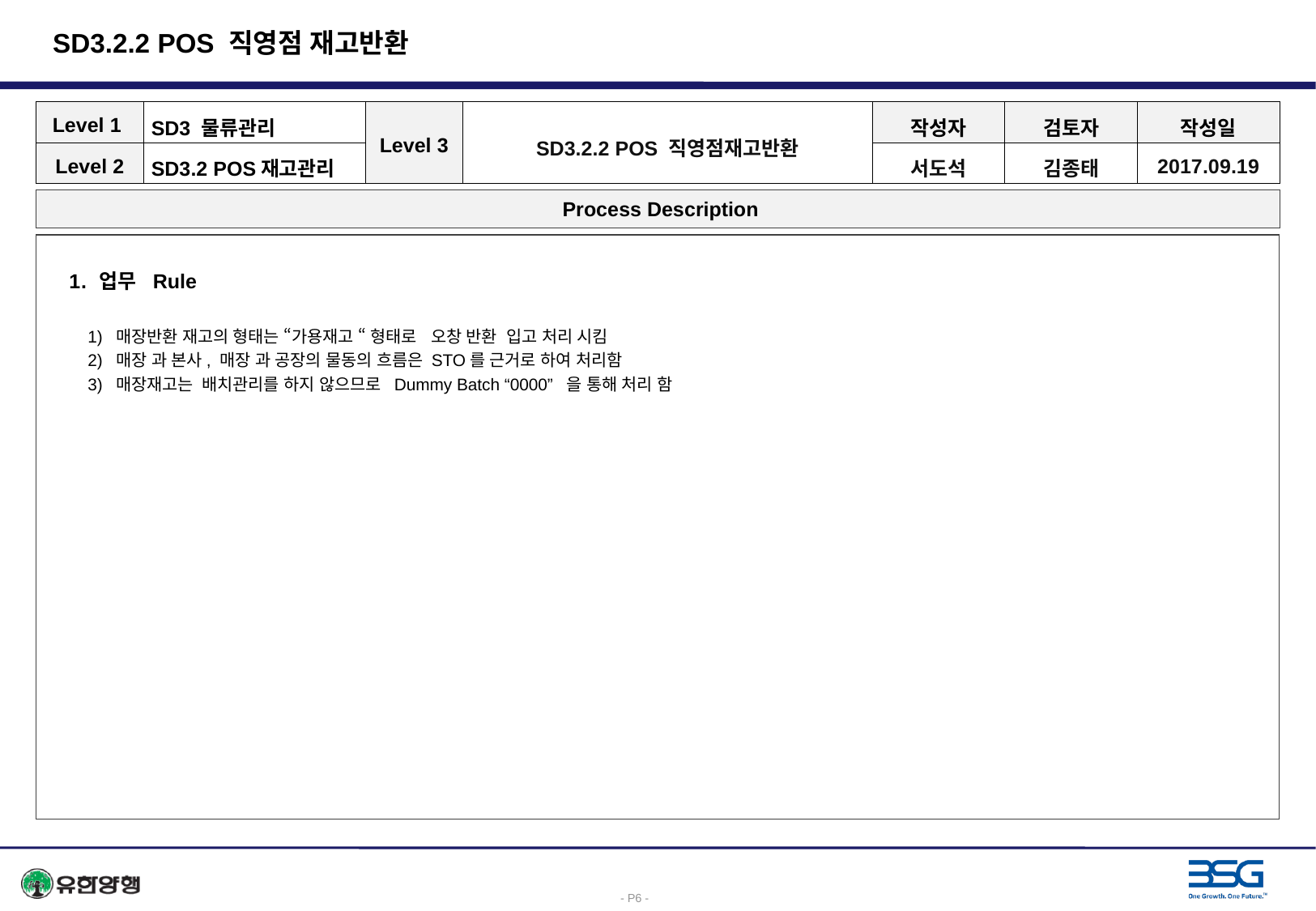

# SD3.2.2 POS 직영점 재고반환
| Level 1 | SD3 물류관리 | Level 3 | SD3.2.2 POS 직영점재고반환 | 작성자 | 검토자 | 작성일 |
| --- | --- | --- | --- | --- | --- | --- |
| Level 2 | SD3.2 POS재고관리 |  |  | 서도석 | 김종태 | 2017.09.19 |
 Process Description
업무  Rule

    1)  매장반환 재고의 형태는 “가용재고 “ 형태로   오창 반환  입고 처리 시킴
    2)  매장 과 본사, 매장 과 공장의 물동의 흐름은 STO를 근거로 하여 처리함
    3)  매장재고는  배치관리를 하지 않으므로  Dummy Batch “0000”  을 통해 처리 함